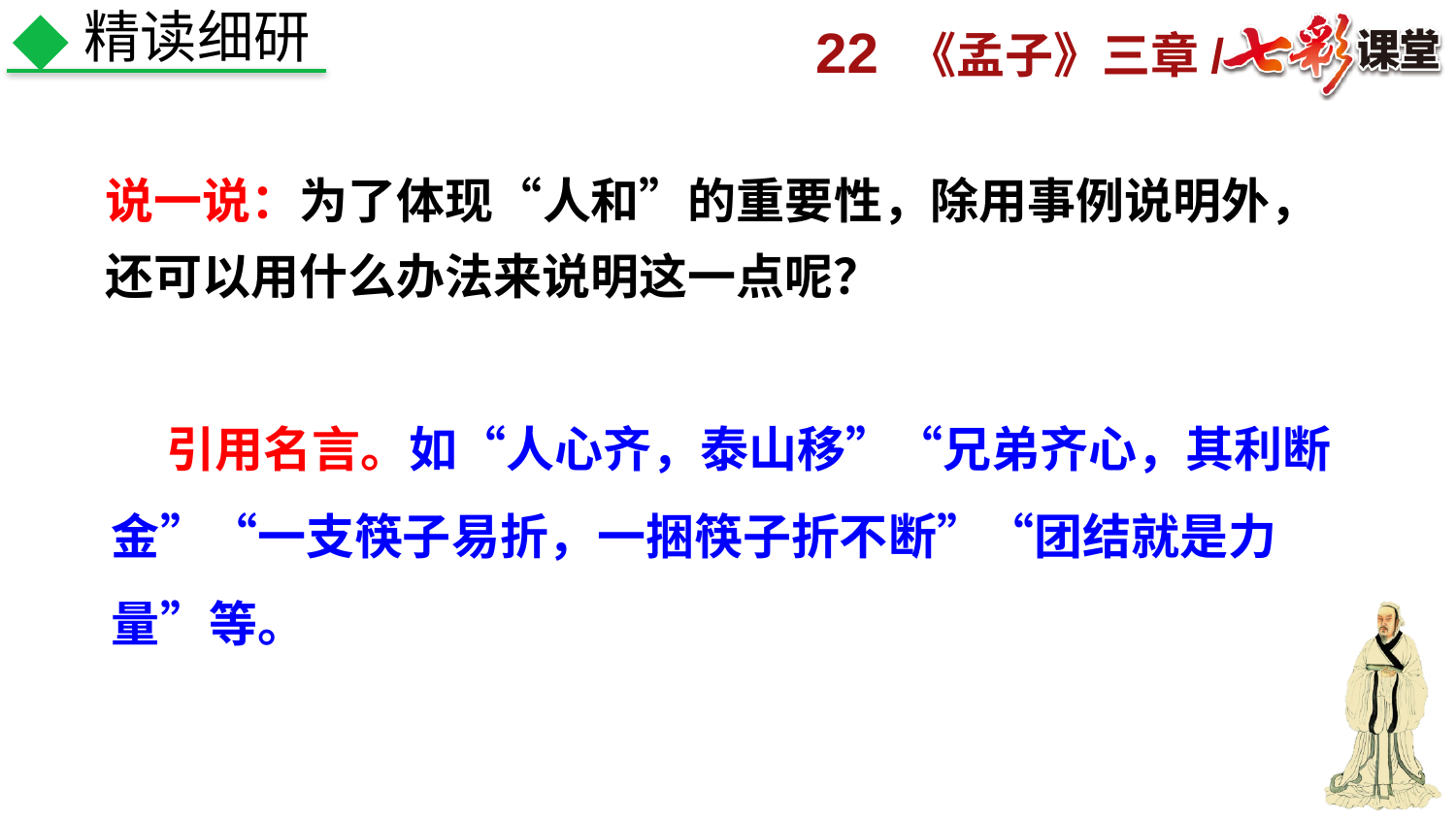

精读细研

说一说：为了体现“人和”的重要性，除用事例说明外，还可以用什么办法来说明这一点呢？
    引用名言。如“人心齐，泰山移”“兄弟齐心，其利断金”“一支筷子易折，一捆筷子折不断”“团结就是力量”等。